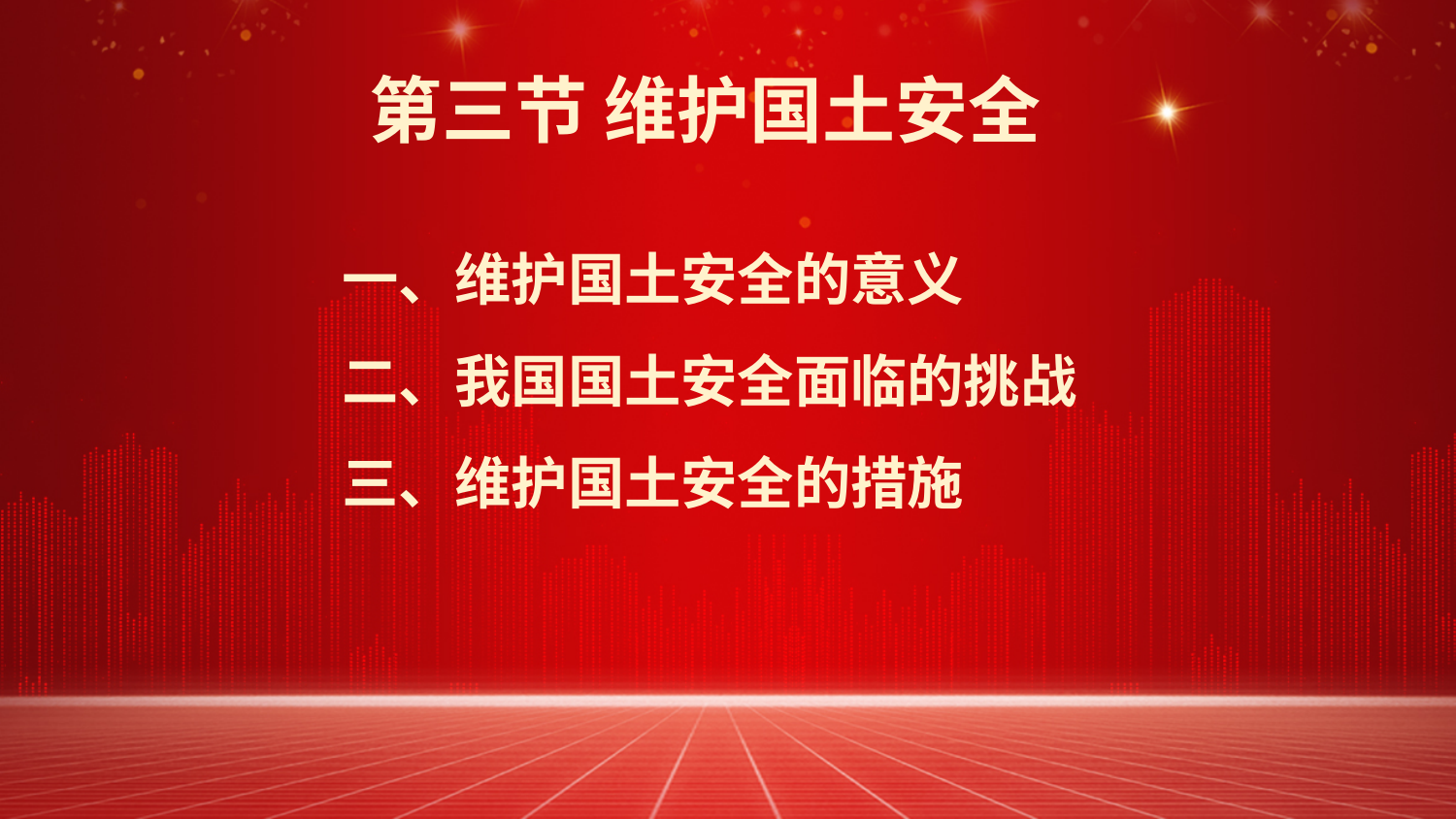

第三节 维护国土安全
一、维护国土安全的意义
二、我国国土安全面临的挑战三、维护国土安全的措施